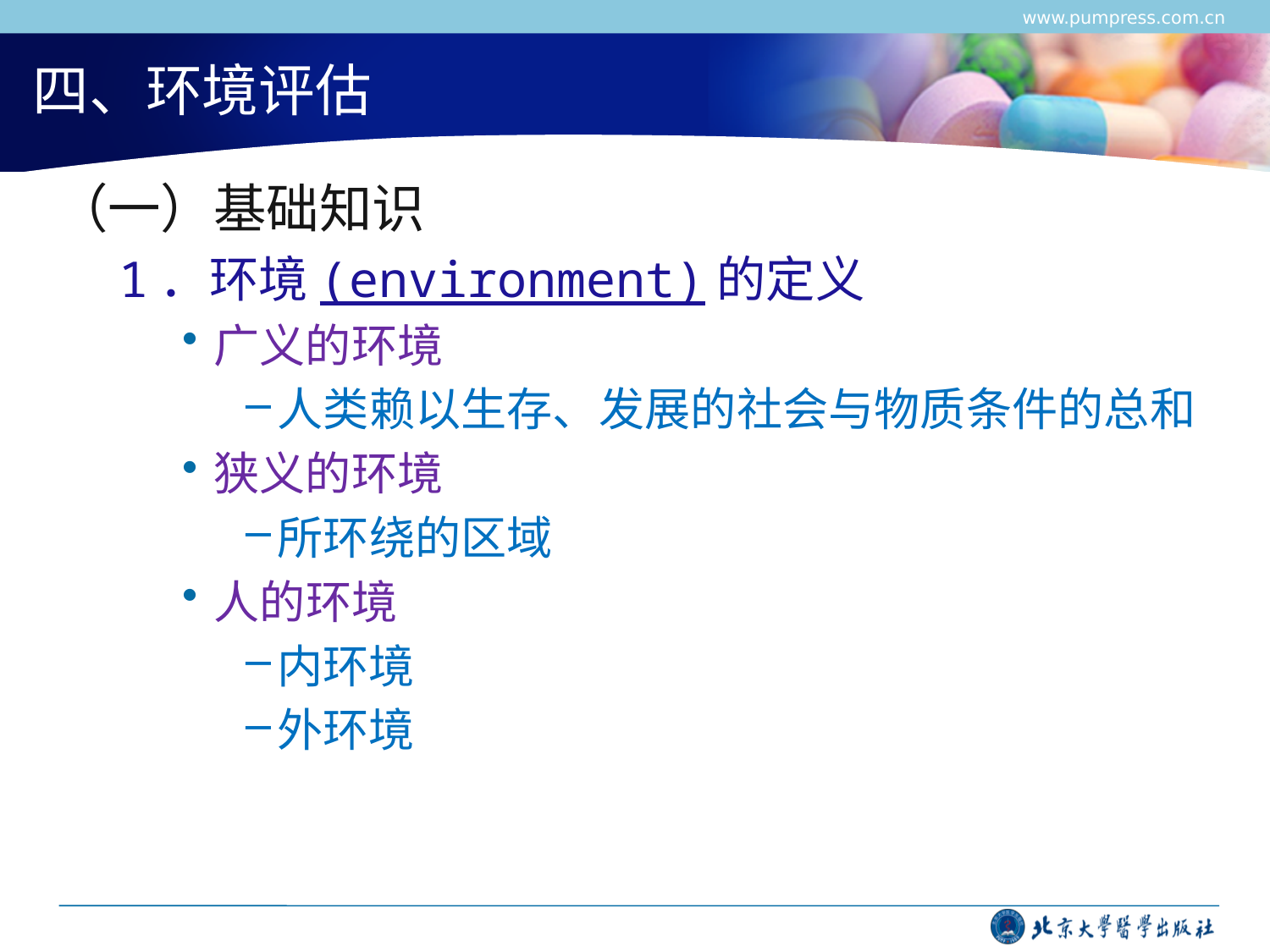

www.pumpress.com.cn
# 四、环境评估
（一）基础知识
1．环境(environment)的定义
广义的环境
人类赖以生存、发展的社会与物质条件的总和
狭义的环境
所环绕的区域
人的环境
内环境
外环境